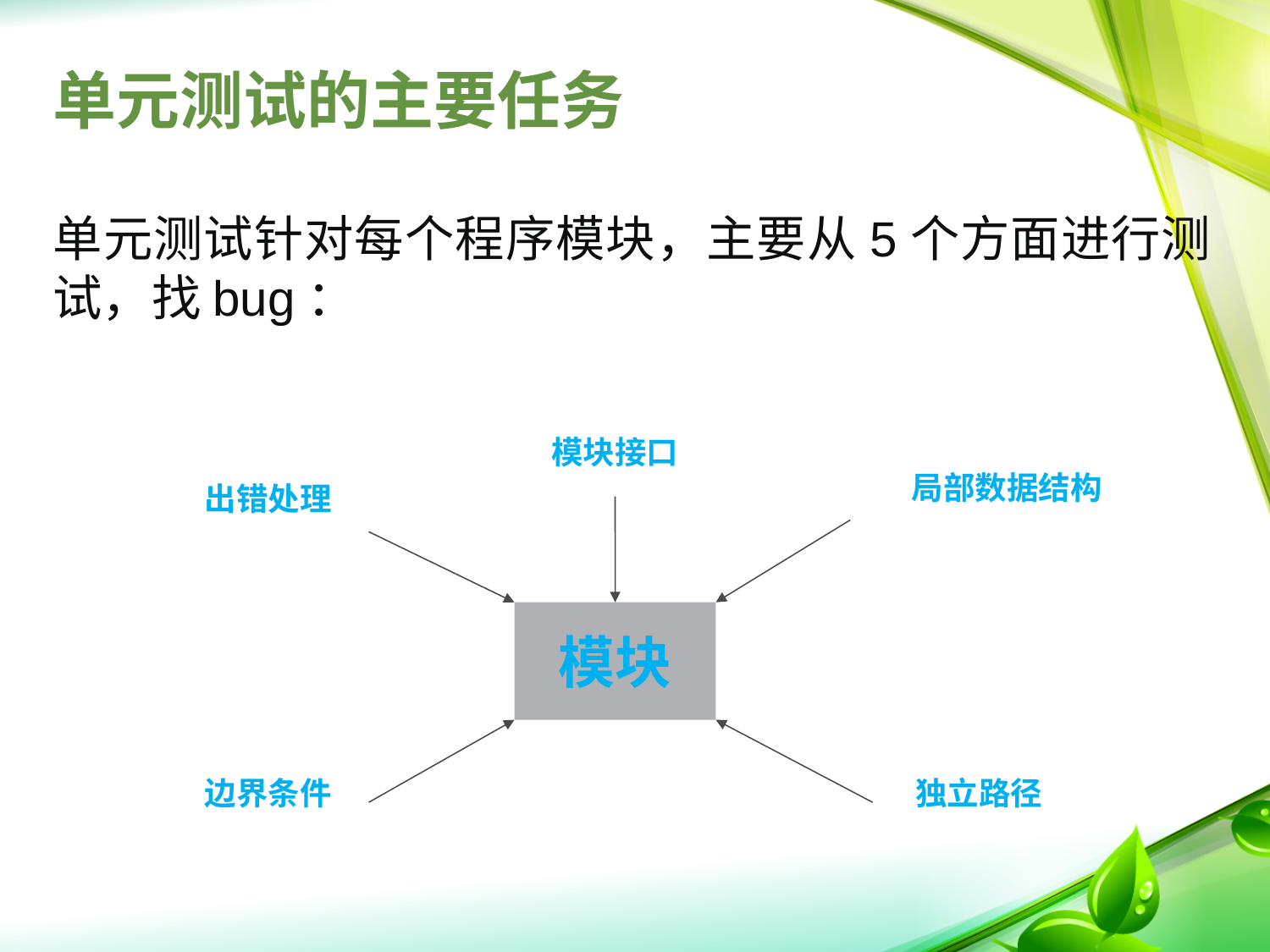

# 单元测试的主要任务
单元测试针对每个程序模块，主要从5个方面进行测试，找bug：
模块接口
局部数据结构
出错处理

模块

边界条件
独立路径